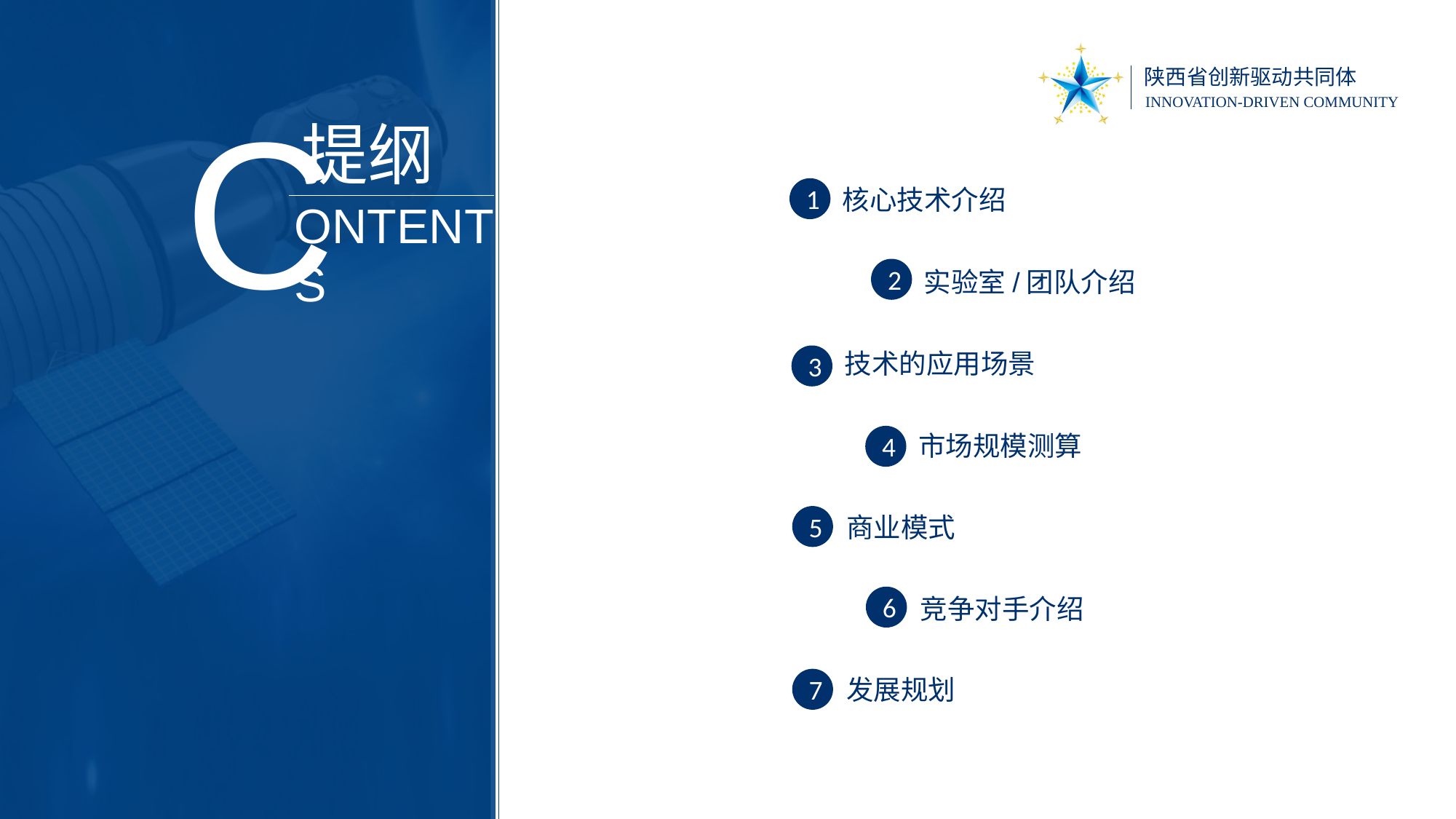

C
提纲
核心技术介绍
1
ONTENTS
实验室/团队介绍
2
技术的应用场景
3
市场规模测算
4
商业模式
5
竞争对手介绍
6
发展规划
7